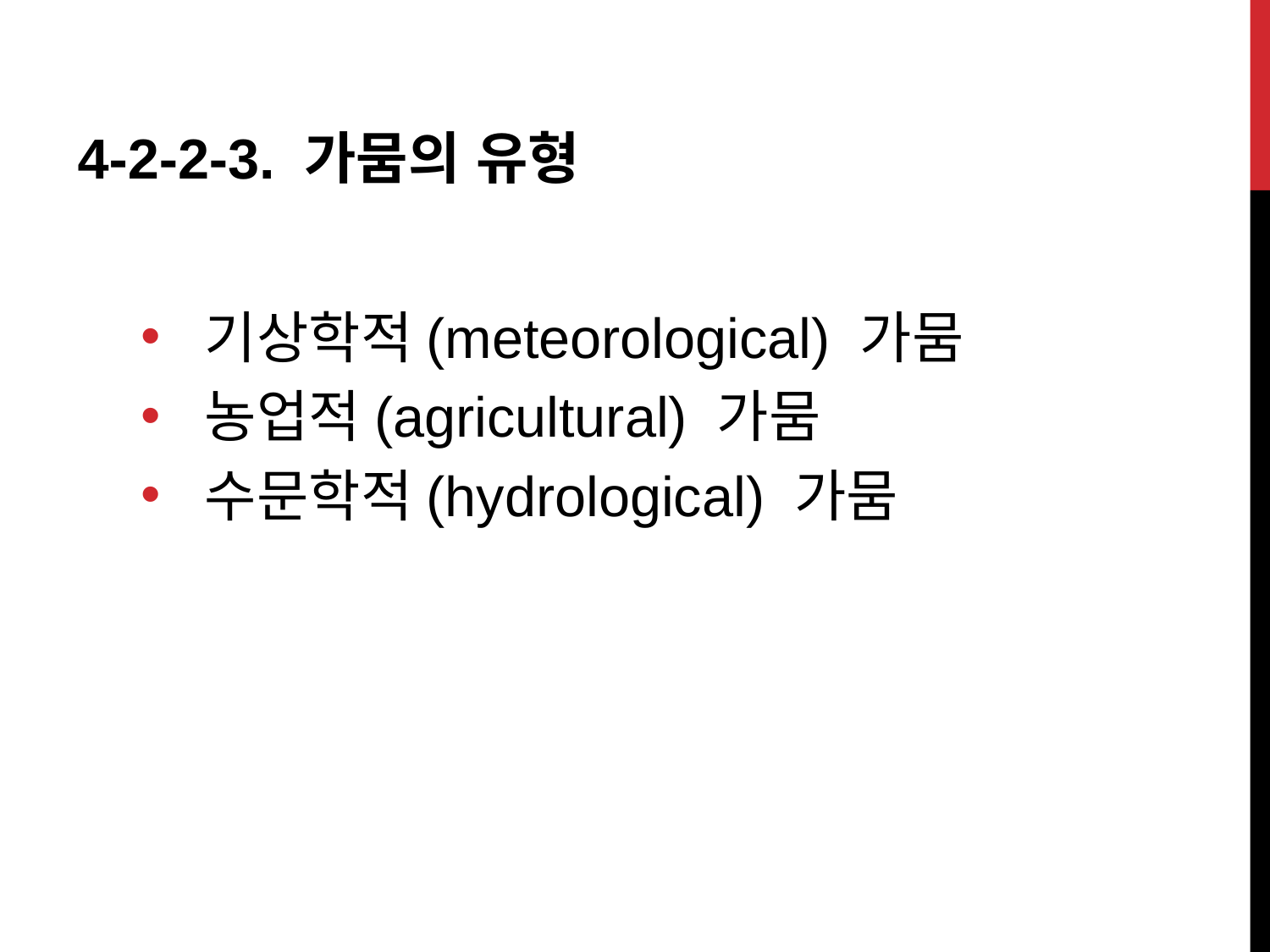

4-2-2-3. 가뭄의 유형

기상학적(meteorological) 가뭄
농업적(agricultural) 가뭄
수문학적(hydrological) 가뭄